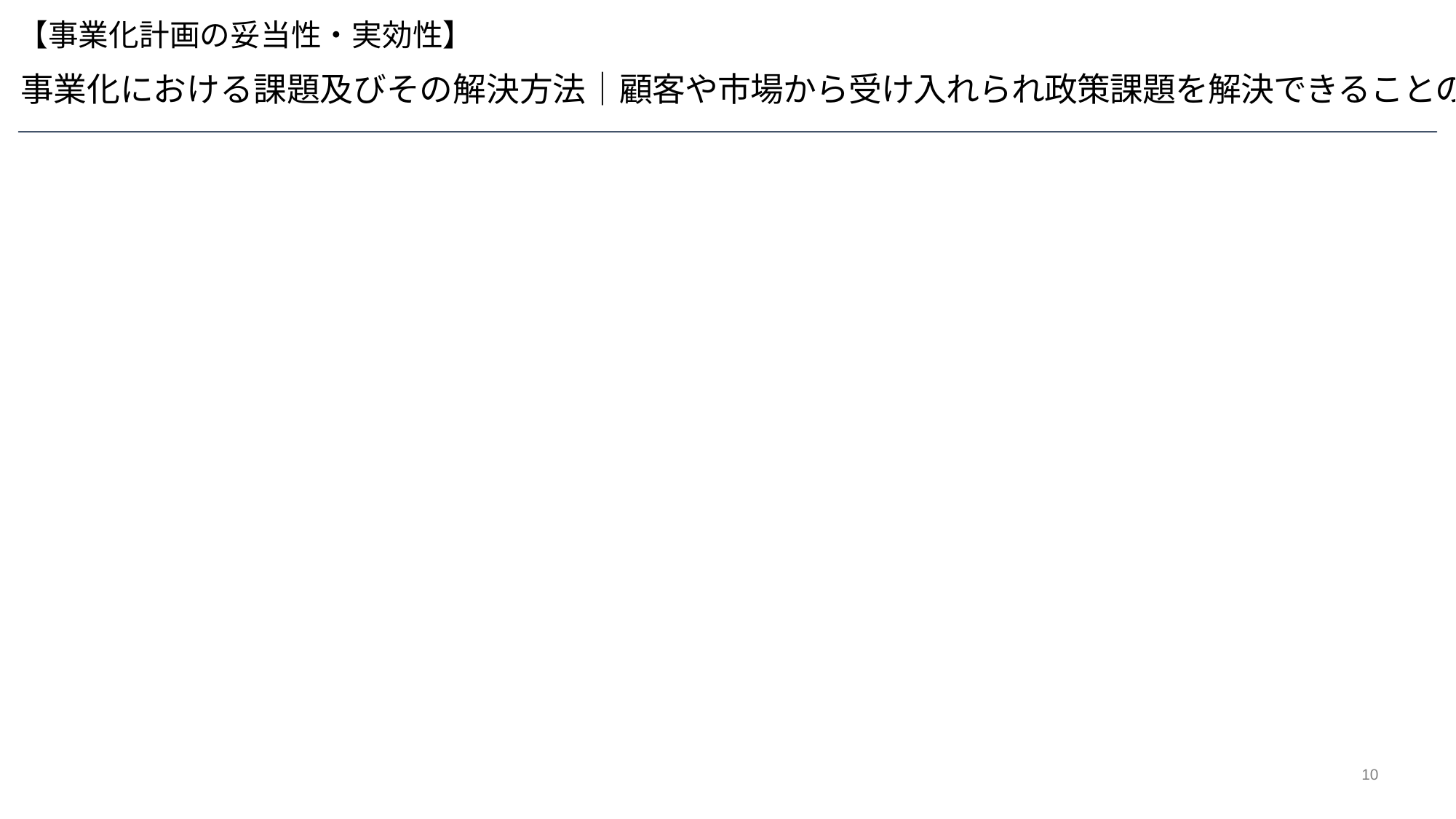

【事業化計画の妥当性・実効性】
５．事業化における課題及びその解決方法｜顧客や市場から受け入れられ政策課題を解決できることの説明